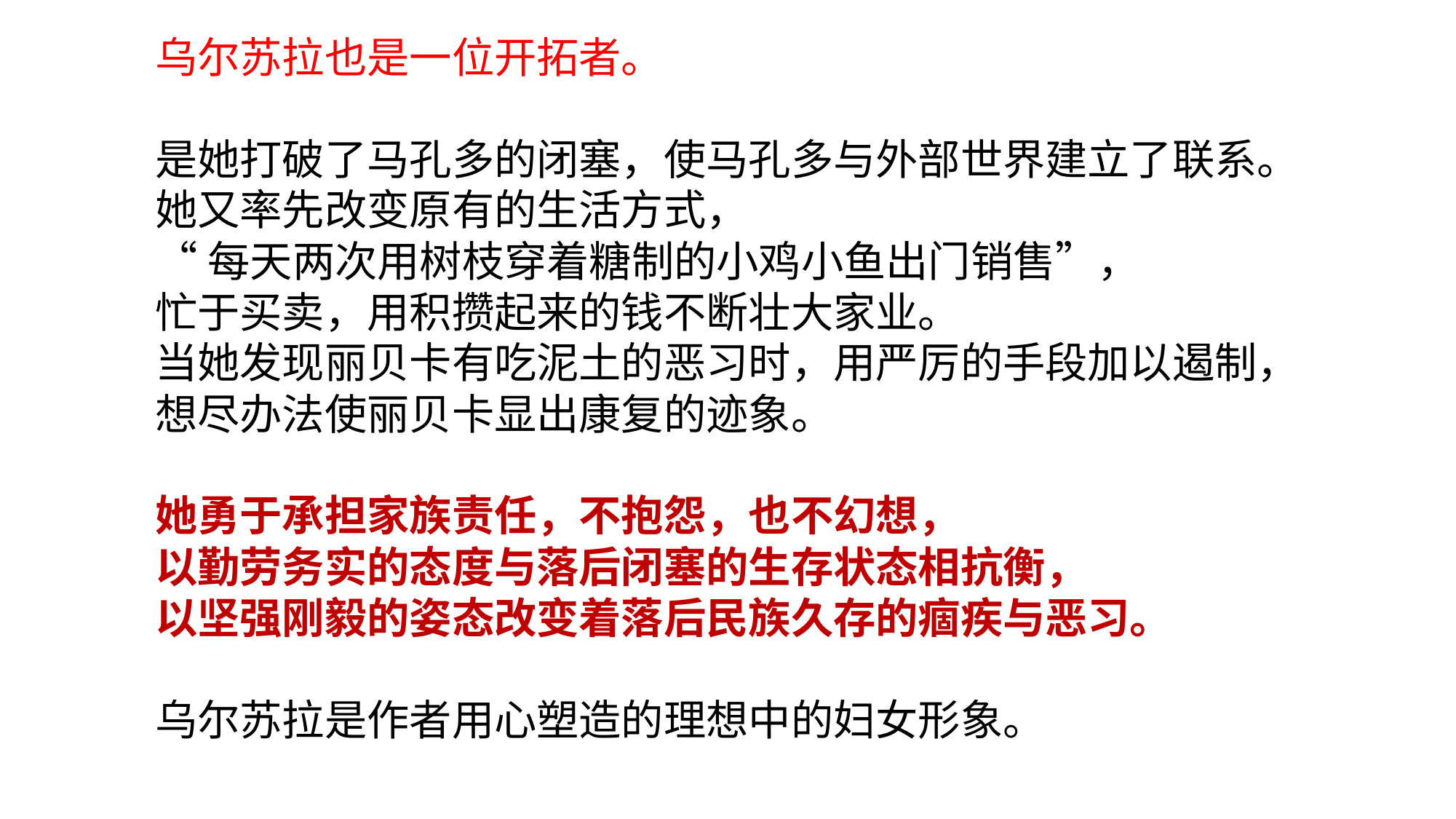

乌尔苏拉也是一位开拓者。

是她打破了马孔多的闭塞，使马孔多与外部世界建立了联系。
她又率先改变原有的生活方式，
“每天两次用树枝穿着糖制的小鸡小鱼出门销售”，
忙于买卖，用积攒起来的钱不断壮大家业。
当她发现丽贝卡有吃泥土的恶习时，用严厉的手段加以遏制，
想尽办法使丽贝卡显出康复的迹象。

她勇于承担家族责任，不抱怨，也不幻想，
以勤劳务实的态度与落后闭塞的生存状态相抗衡，
以坚强刚毅的姿态改变着落后民族久存的痼疾与恶习。

乌尔苏拉是作者用心塑造的理想中的妇女形象。